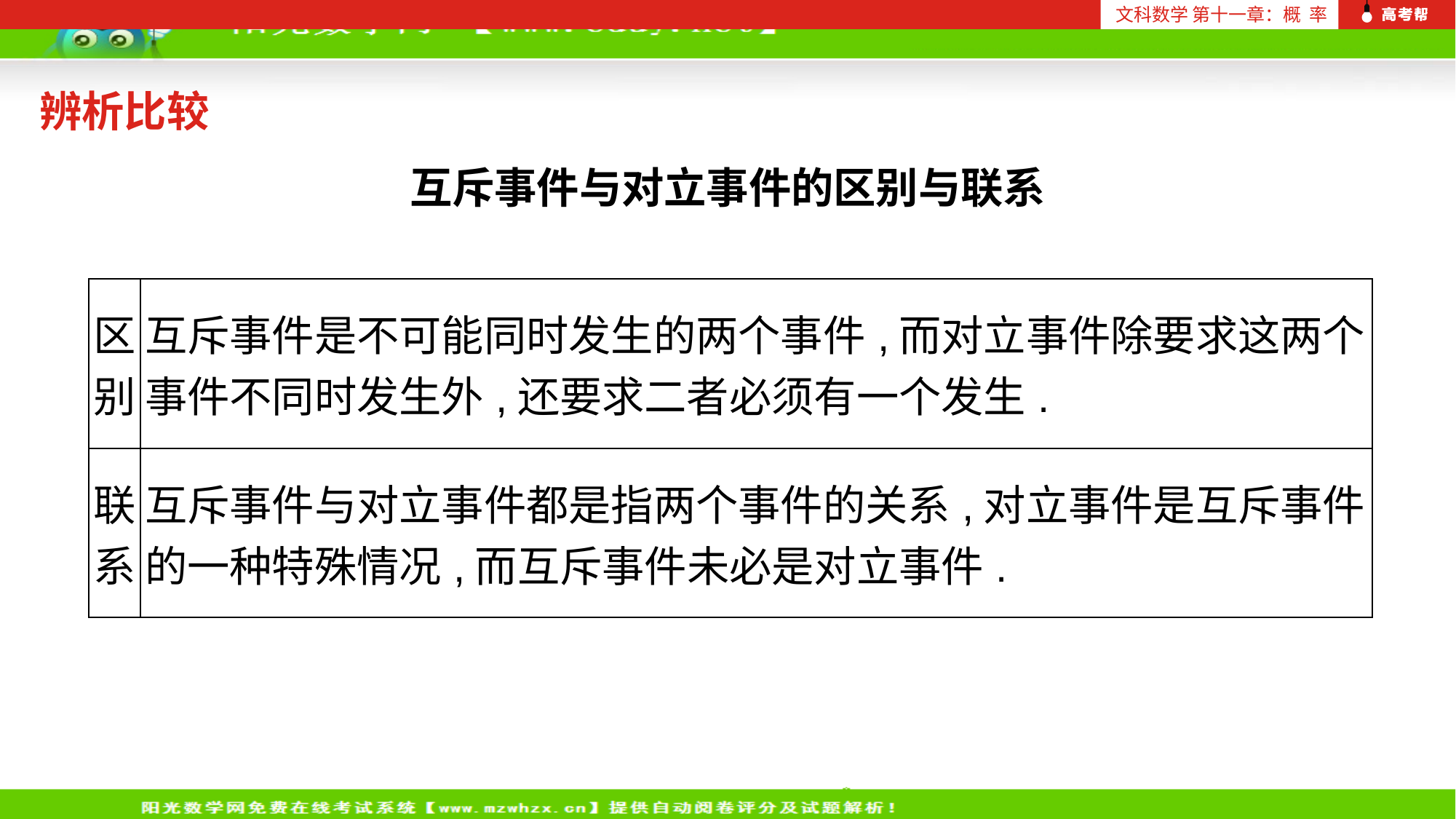

文科数学 第十一章：概  率

辨析比较
互斥事件与对立事件的区别与联系

| 区别 | 互斥事件是不可能同时发生的两个事件,而对立事件除要求这两个事件不同时发生外,还要求二者必须有一个发生. |
| --- | --- |
| 联系 | 互斥事件与对立事件都是指两个事件的关系,对立事件是互斥事件的一种特殊情况,而互斥事件未必是对立事件. |